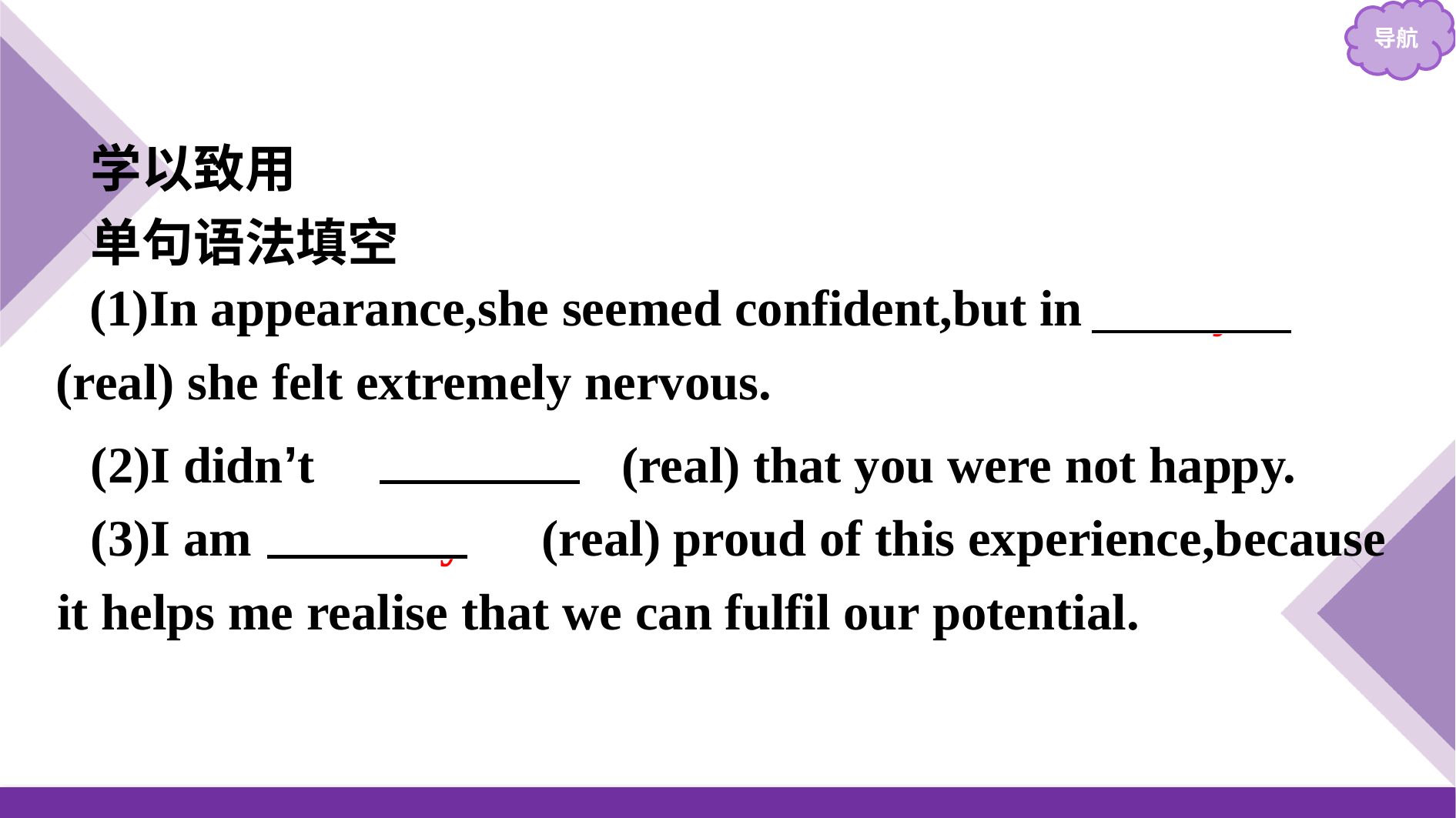

学以致用
单句语法填空

(2)I didn’t 　realise　(real) that you were not happy.
(3)I am 　really　(real) proud of this experience,because it helps me realise that we can fulfil our potential.
(1)In appearance,she seemed confident,but in reality　　(real) she felt extremely nervous.